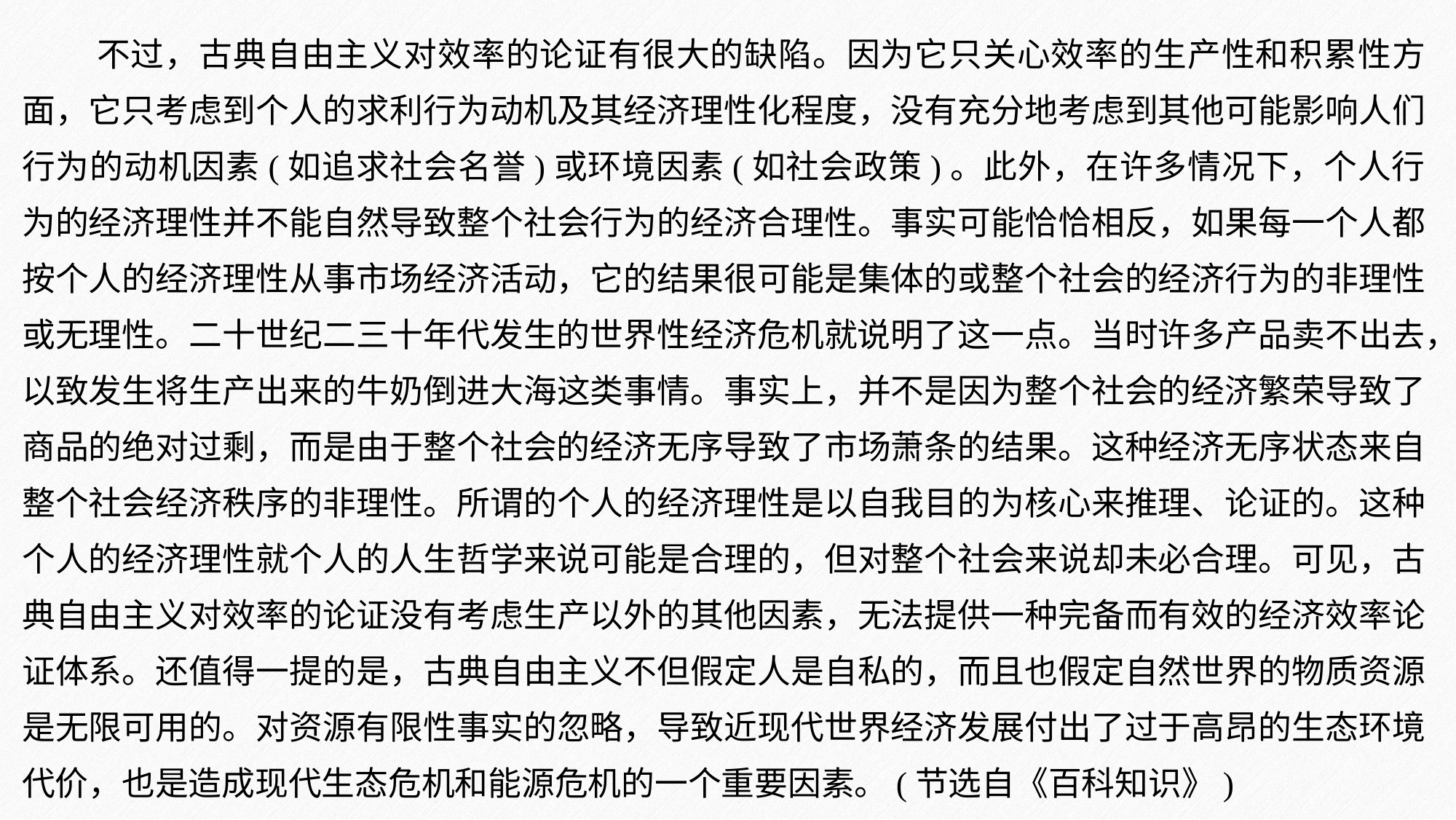

不过，古典自由主义对效率的论证有很大的缺陷。因为它只关心效率的生产性和积累性方面，它只考虑到个人的求利行为动机及其经济理性化程度，没有充分地考虑到其他可能影响人们行为的动机因素(如追求社会名誉)或环境因素(如社会政策)。此外，在许多情况下，个人行为的经济理性并不能自然导致整个社会行为的经济合理性。事实可能恰恰相反，如果每一个人都按个人的经济理性从事市场经济活动，它的结果很可能是集体的或整个社会的经济行为的非理性或无理性。二十世纪二三十年代发生的世界性经济危机就说明了这一点。当时许多产品卖不出去，以致发生将生产出来的牛奶倒进大海这类事情。事实上，并不是因为整个社会的经济繁荣导致了商品的绝对过剩，而是由于整个社会的经济无序导致了市场萧条的结果。这种经济无序状态来自整个社会经济秩序的非理性。所谓的个人的经济理性是以自我目的为核心来推理、论证的。这种个人的经济理性就个人的人生哲学来说可能是合理的，但对整个社会来说却未必合理。可见，古典自由主义对效率的论证没有考虑生产以外的其他因素，无法提供一种完备而有效的经济效率论证体系。还值得一提的是，古典自由主义不但假定人是自私的，而且也假定自然世界的物质资源是无限可用的。对资源有限性事实的忽略，导致近现代世界经济发展付出了过于高昂的生态环境代价，也是造成现代生态危机和能源危机的一个重要因素。(节选自《百科知识》)